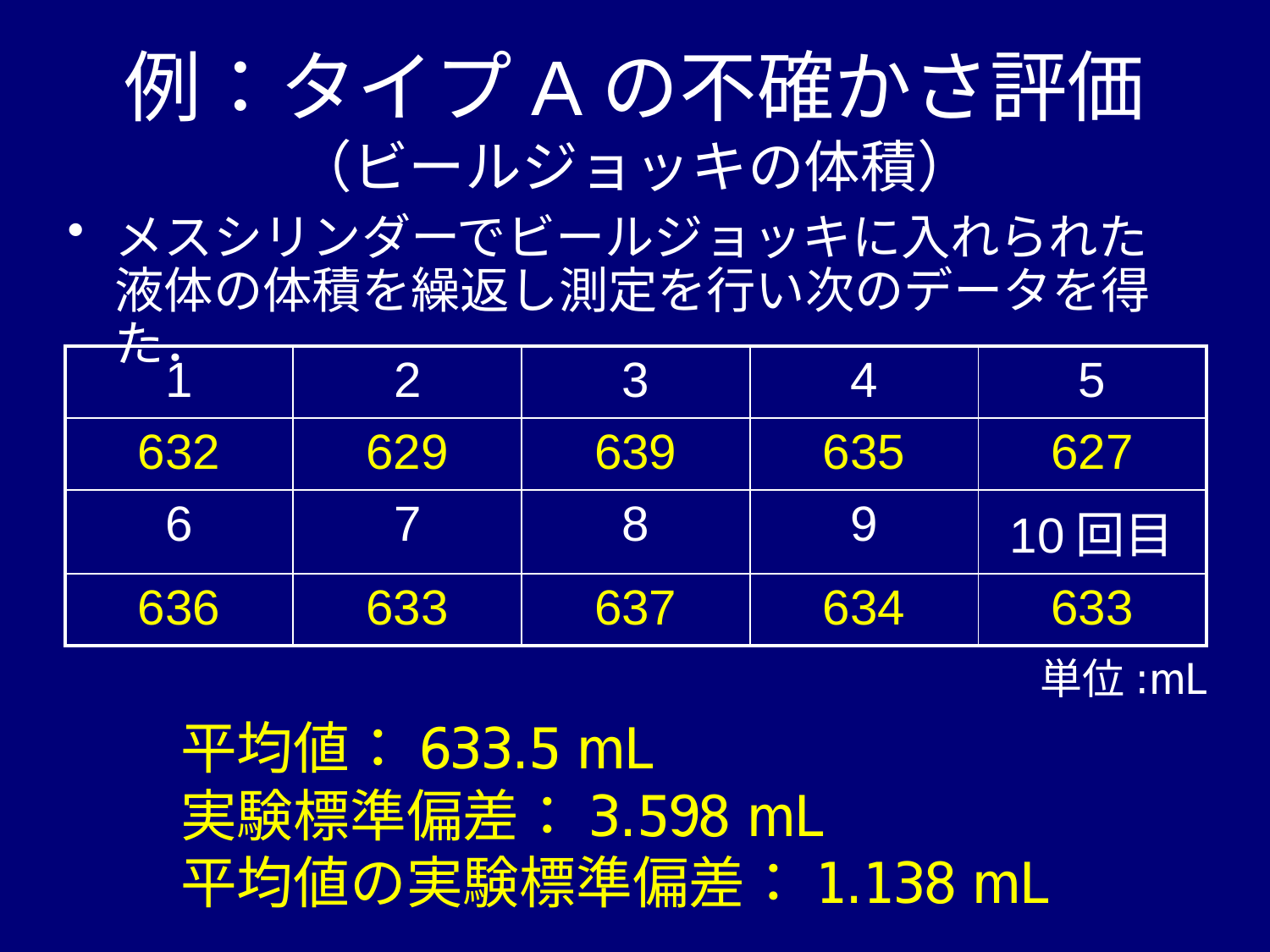

例：タイプAの不確かさ評価
（ビールジョッキの体積）
メスシリンダーでビールジョッキに入れられた液体の体積を繰返し測定を行い次のデータを得た．
| 1 | 2 | 3 | 4 | 5 |
| --- | --- | --- | --- | --- |
| 632 | 629 | 639 | 635 | 627 |
| 6 | 7 | 8 | 9 | 10回目 |
| 636 | 633 | 637 | 634 | 633 |
単位:mL
平均値：633.5 mL
実験標準偏差：3.598 mL
平均値の実験標準偏差：1.138 mL